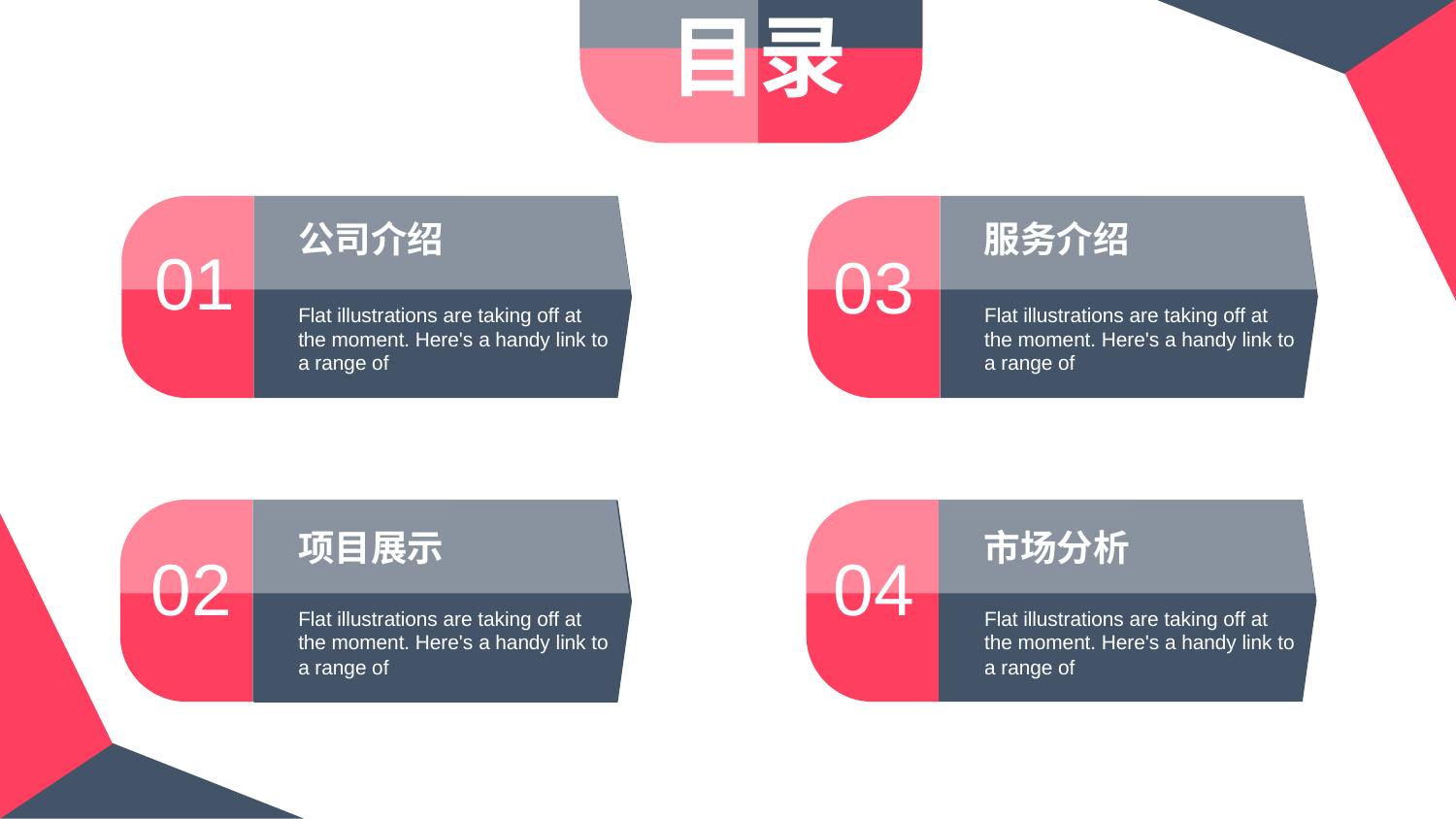

目录

公司介绍
服务介绍
03
01

Flat illustrations are taking off at the moment. Here's a handy link to a range of
Flat illustrations are taking off at the moment. Here's a handy link to a range of

项目展示
市场分析
02
04

Flat illustrations are taking off at the moment. Here's a handy link to a range of
Flat illustrations are taking off at the moment. Here's a handy link to a range of